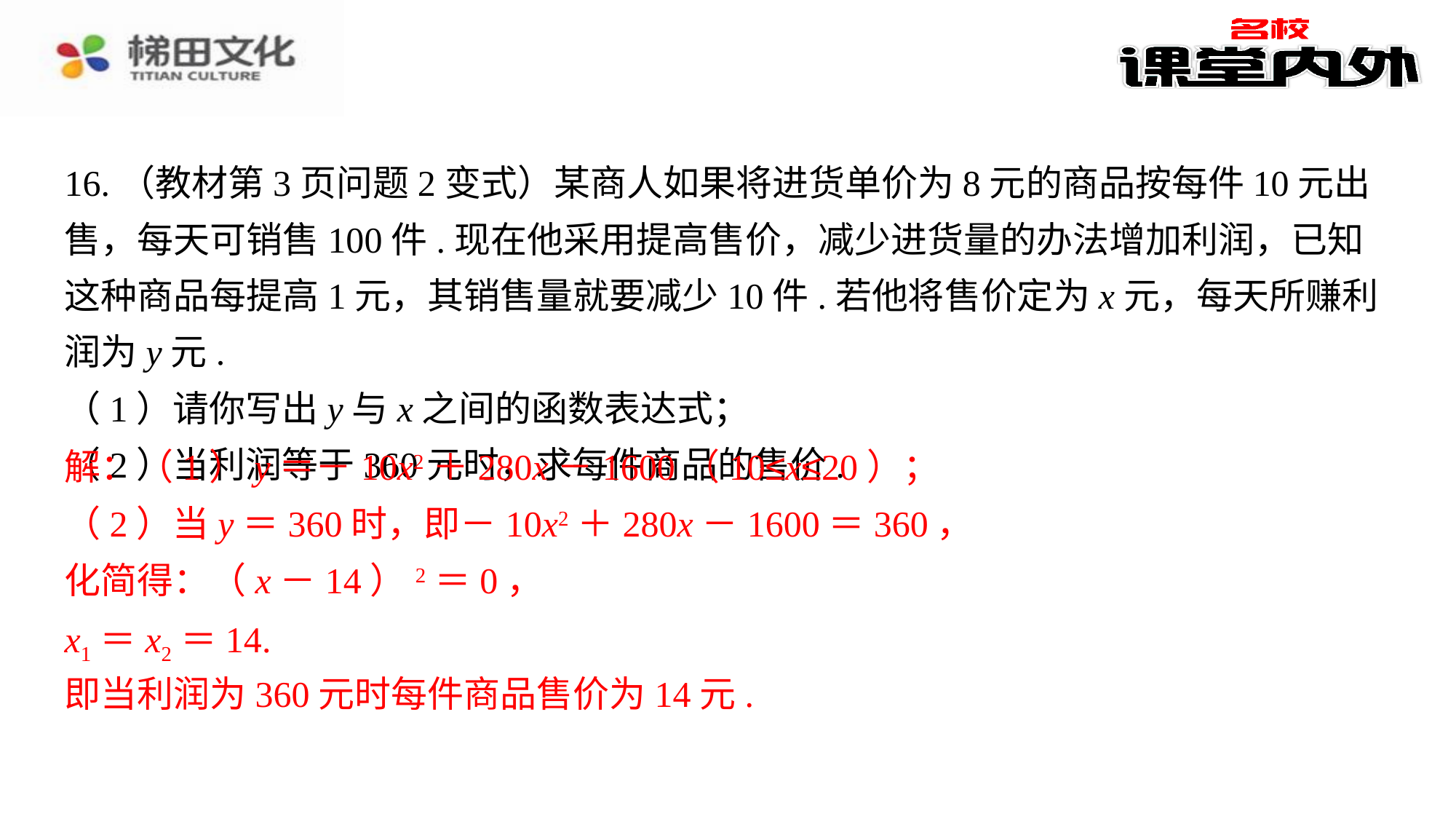

16.（教材第3页问题2变式）某商人如果将进货单价为8元的商品按每件10元出售，每天可销售100件.现在他采用提高售价，减少进货量的办法增加利润，已知这种商品每提高1元，其销售量就要减少10件.若他将售价定为x元，每天所赚利润为y元.
（1）请你写出y与x之间的函数表达式；
（2）当利润等于360元时，求每件商品的售价.
解：（1）y＝－10x2＋280x－1600（10≤x≤20）；⁠
（2）当y＝360时，即－10x2＋280x－1600＝360，⁠
化简得：（x－14）2＝0，⁠
x1＝x2＝14.⁠
即当利润为360元时每件商品售价为14元.⁠
解：（1）y＝－10x2＋280x－1600（10≤x≤20）；
（2）当y＝360时，即－10x2＋280x－1600＝360，
化简得：（x－14）2＝0，
x1＝x2＝14.
即当利润为360元时每件商品售价为14元.